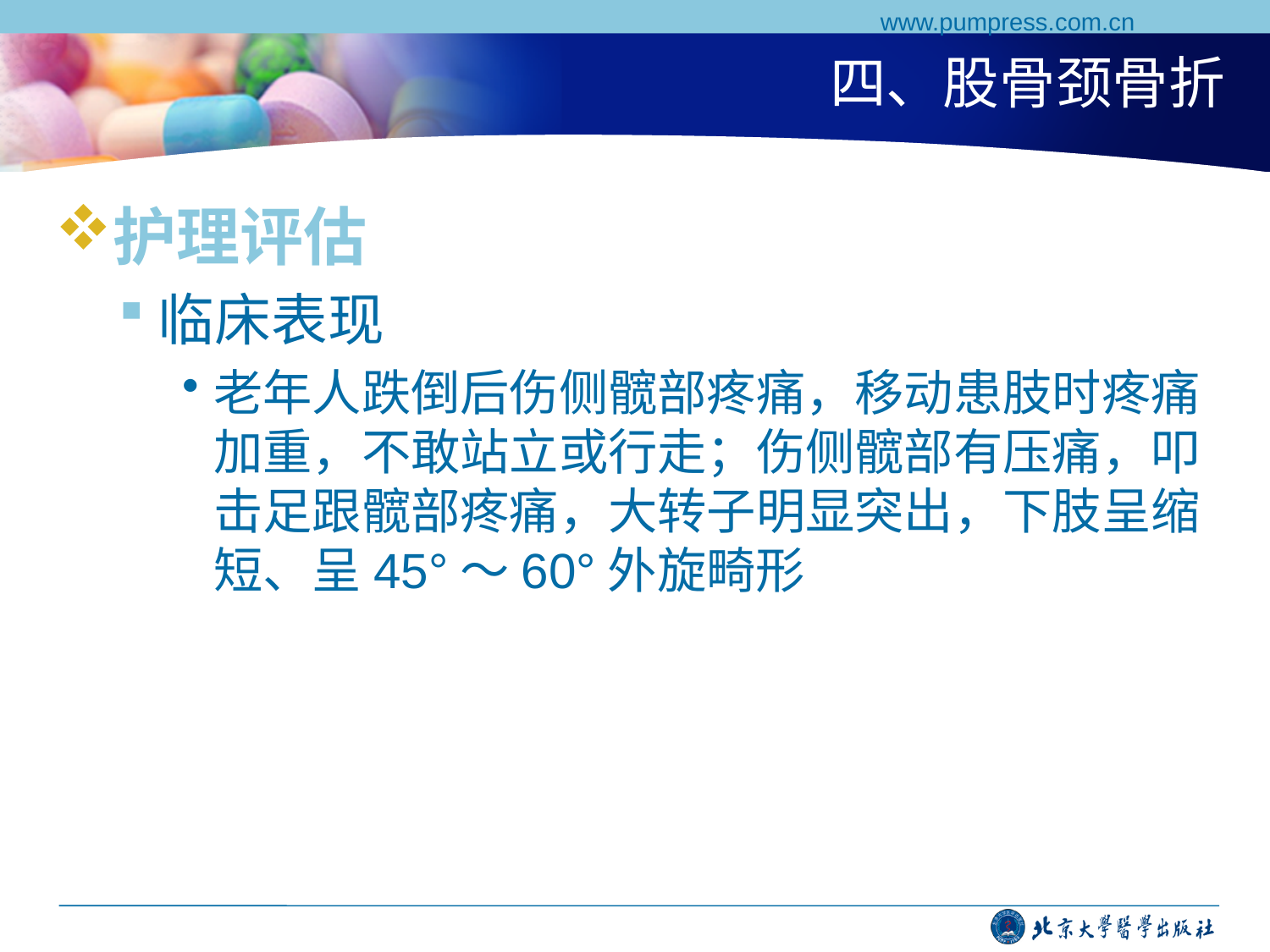

www.pumpress.com.cn
# 四、股骨颈骨折
护理评估
临床表现
老年人跌倒后伤侧髋部疼痛，移动患肢时疼痛加重，不敢站立或行走；伤侧髋部有压痛，叩击足跟髋部疼痛，大转子明显突出，下肢呈缩短、呈45°～60°外旋畸形